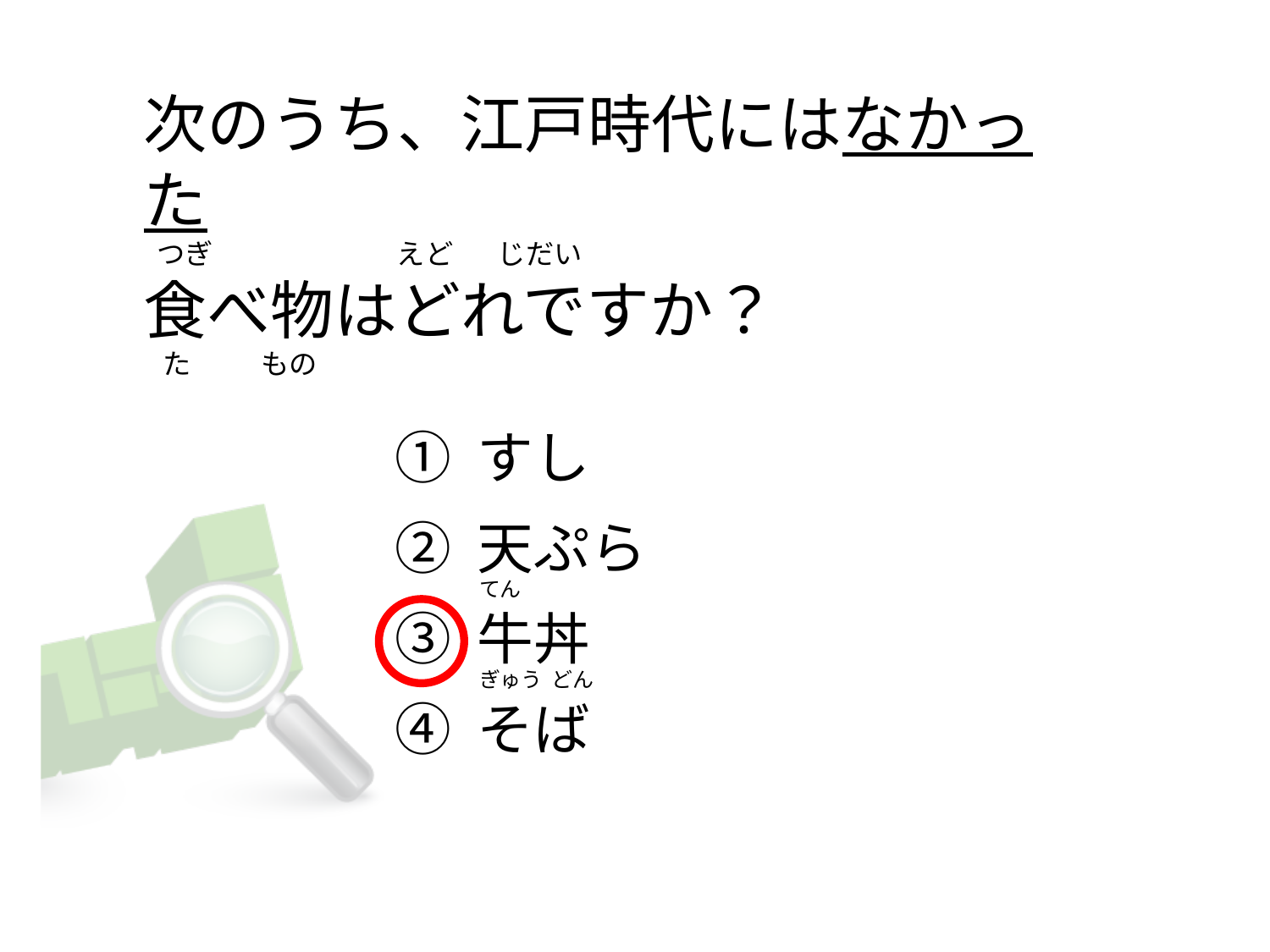

次のうち、江戸時代にはなかった
 つぎ                             えど       じだい
食べ物はどれですか？
  た           もの
① すし
② 天ぷら
③ 牛丼
④ そば
てん

ぎゅう  どん